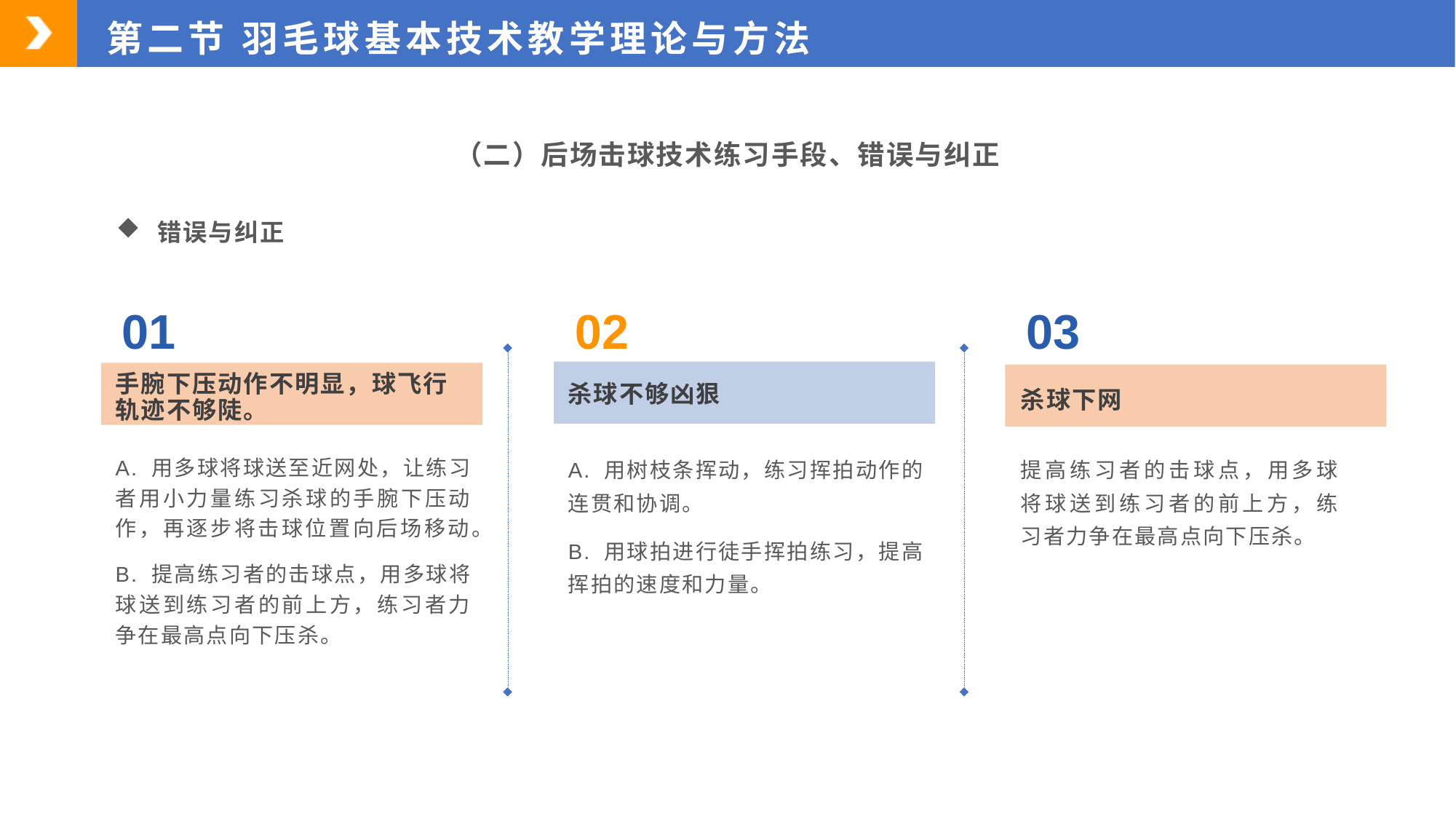

第二节 羽毛球基本技术教学理论与方法
（二）后场击球技术练习手段、错误与纠正
错误与纠正
01
02
03

手腕下压动作不明显，球飞行轨迹不够陡。
杀球下网
杀球不够凶狠
A. 用多球将球送至近网处，让练习者用小力量练习杀球的手腕下压动作，再逐步将击球位置向后场移动。
B. 提高练习者的击球点，用多球将球送到练习者的前上方，练习者力争在最高点向下压杀。
A. 用树枝条挥动，练习挥拍动作的连贯和协调。
B. 用球拍进行徒手挥拍练习，提高挥拍的速度和力量。
提高练习者的击球点，用多球将球送到练习者的前上方，练习者力争在最高点向下压杀。